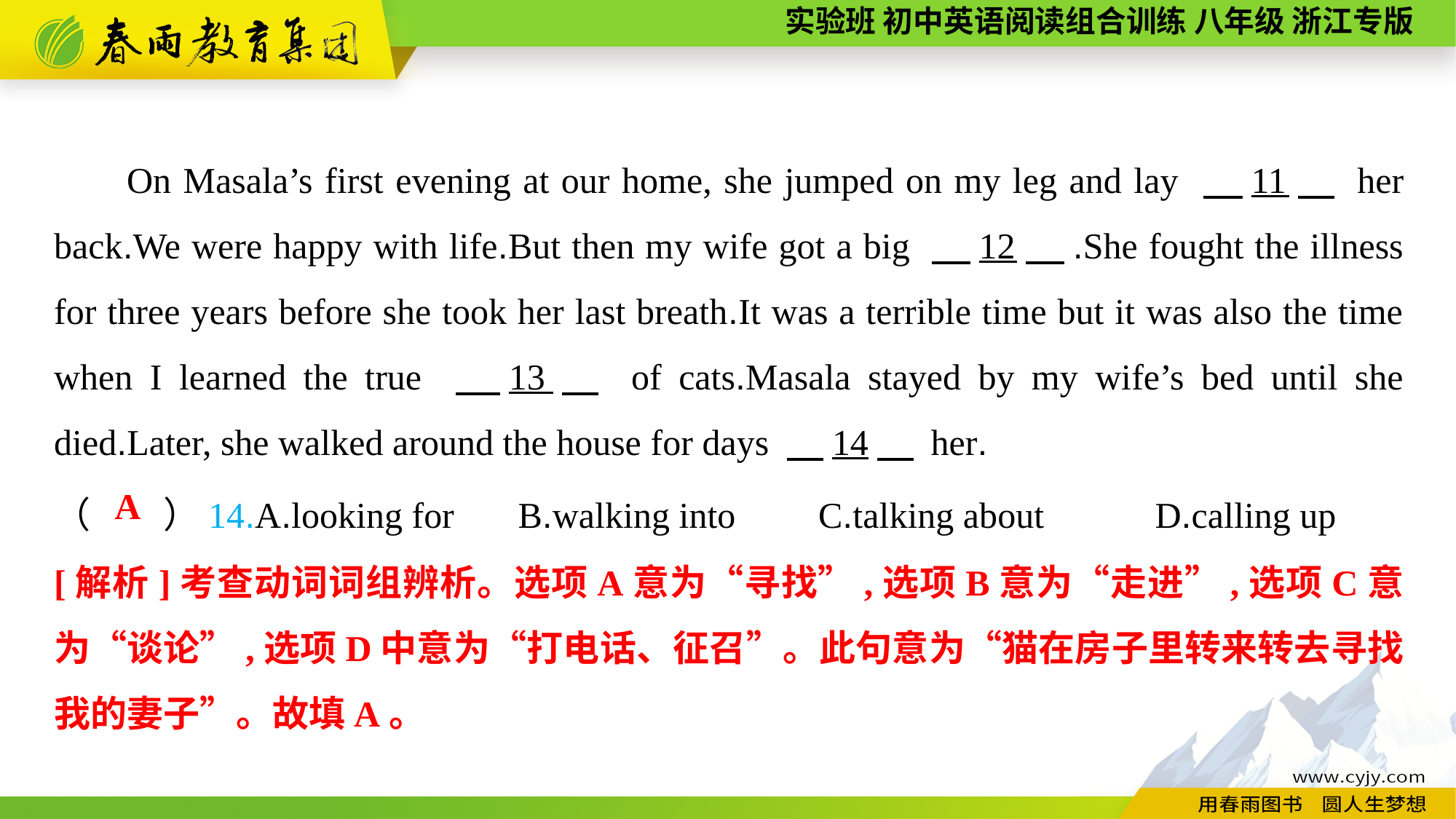

On Masala’s first evening at our home, she jumped on my leg and lay 　11　 her back.We were happy with life.But then my wife got a big 　12　.She fought the illness for three years before she took her last breath.It was a terrible time but it was also the time when I learned the true 　13　 of cats.Masala stayed by my wife’s bed until she died.Later, she walked around the house for days 　14　 her.
（　　）14.A.looking for	   B.walking into	C.talking about	 D.calling up
A
[解析]考查动词词组辨析。选项A意为“寻找”,选项B意为“走进”,选项C意为“谈论”,选项D中意为“打电话、征召”。此句意为“猫在房子里转来转去寻找我的妻子”。故填A。